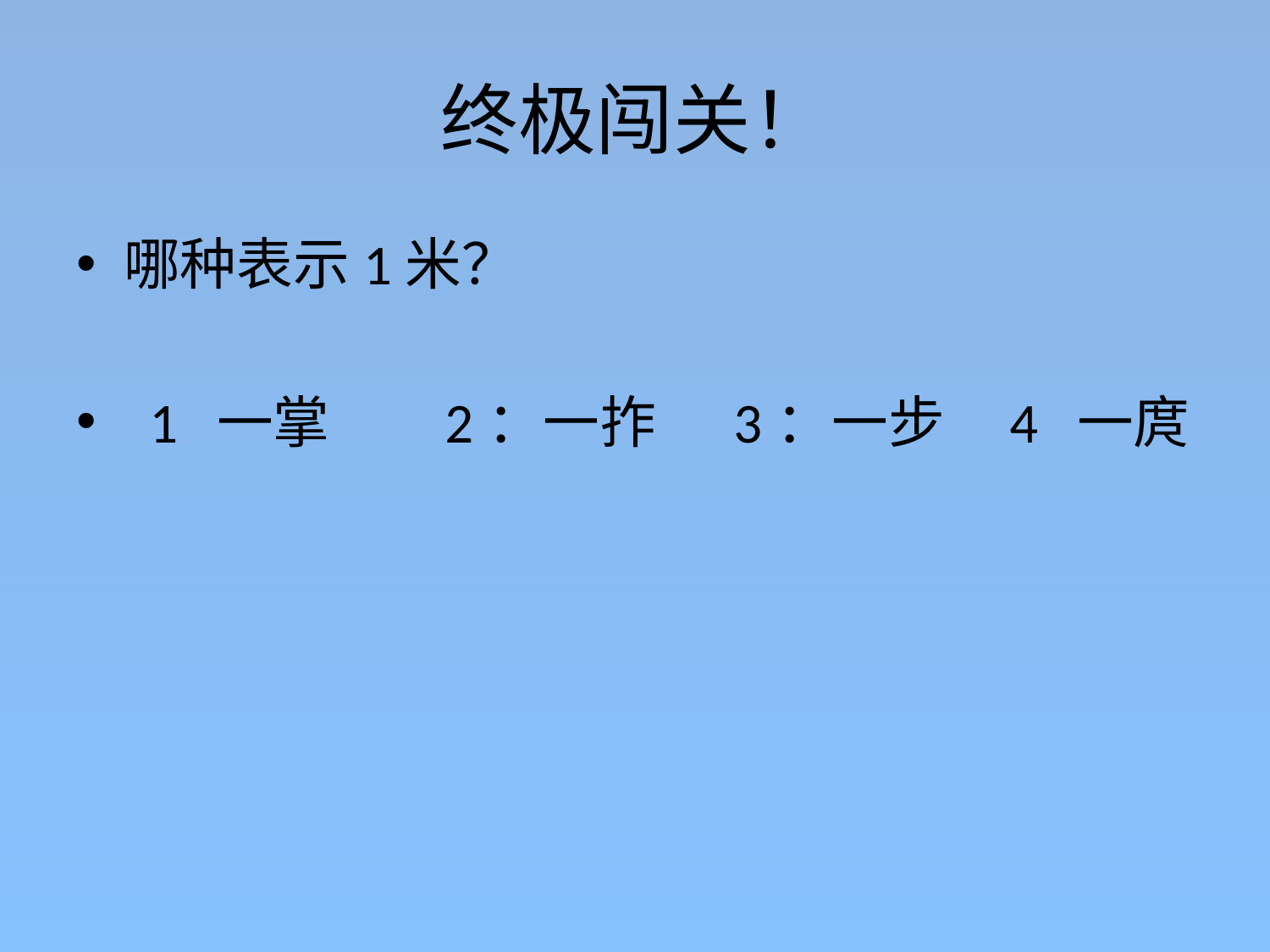

# 终极闯关！
哪种表示1米？

  1  一掌        2：一拃     3：一步    4  一庹